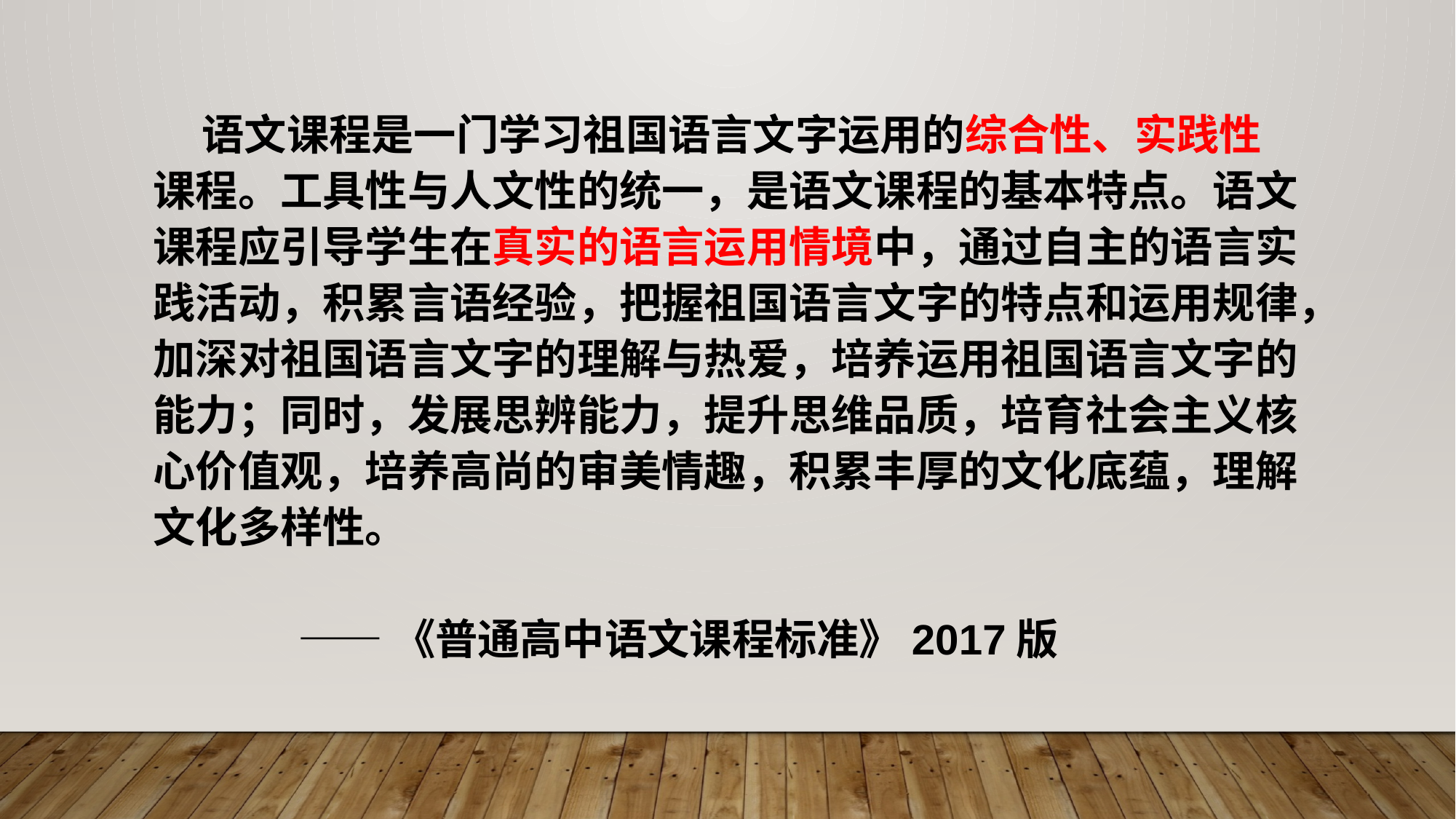

语文课程是一门学习祖国语言文字运用的综合性、实践性课程。工具性与人文性的统一，是语文课程的基本特点。语文课程应引导学生在真实的语言运用情境中，通过自主的语言实践活动，积累言语经验，把握祖国语言文字的特点和运用规律，加深对祖国语言文字的理解与热爱，培养运用祖国语言文字的能力；同时，发展思辨能力，提升思维品质，培育社会主义核心价值观，培养高尚的审美情趣，积累丰厚的文化底蕴，理解文化多样性。

               ——《普通高中语文课程标准》2017版